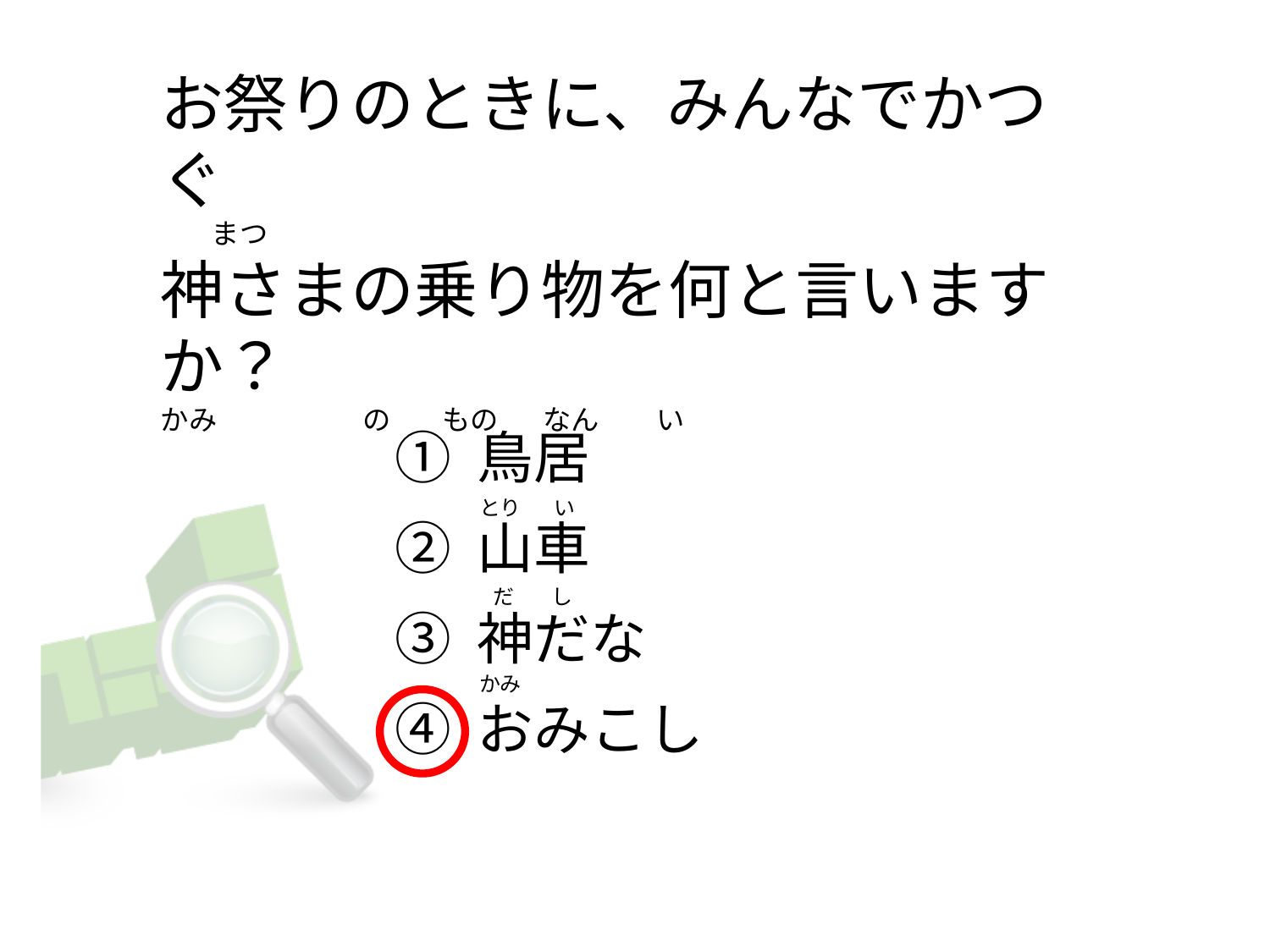

# お祭りのときに、みんなでかつぐ         まつ   神さまの乗り物を何と言いますか？ かみ                       の        もの       なん         い
① 鳥居
② 山車
③ 神だな
④ おみこし
とり       い
     だ        し
かみ